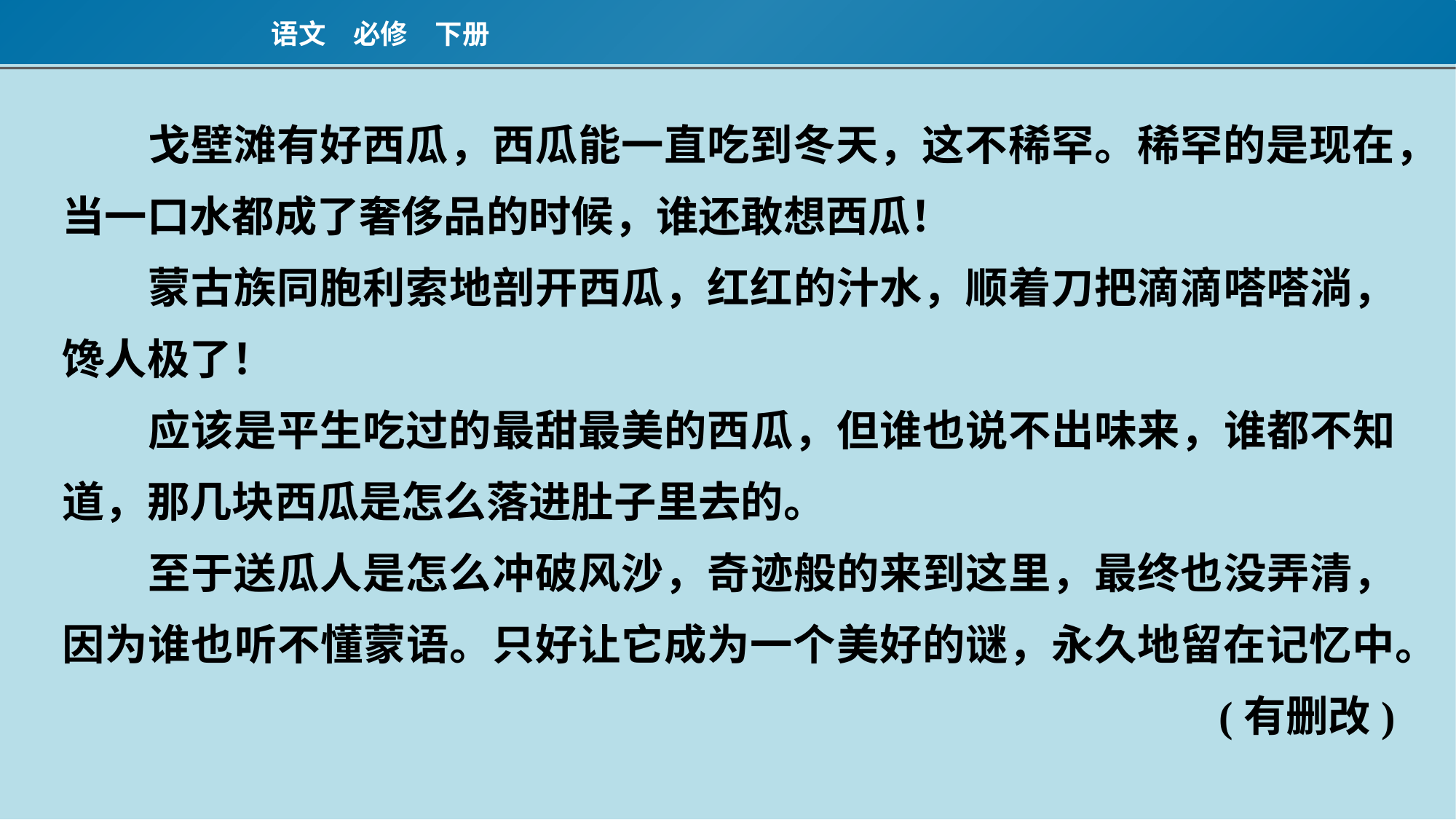

戈壁滩有好西瓜，西瓜能一直吃到冬天，这不稀罕。稀罕的是现在，当一口水都成了奢侈品的时候，谁还敢想西瓜！
蒙古族同胞利索地剖开西瓜，红红的汁水，顺着刀把滴滴嗒嗒淌，馋人极了！
应该是平生吃过的最甜最美的西瓜，但谁也说不出味来，谁都不知道，那几块西瓜是怎么落进肚子里去的。
至于送瓜人是怎么冲破风沙，奇迹般的来到这里，最终也没弄清，因为谁也听不懂蒙语。只好让它成为一个美好的谜，永久地留在记忆中。
(有删改)